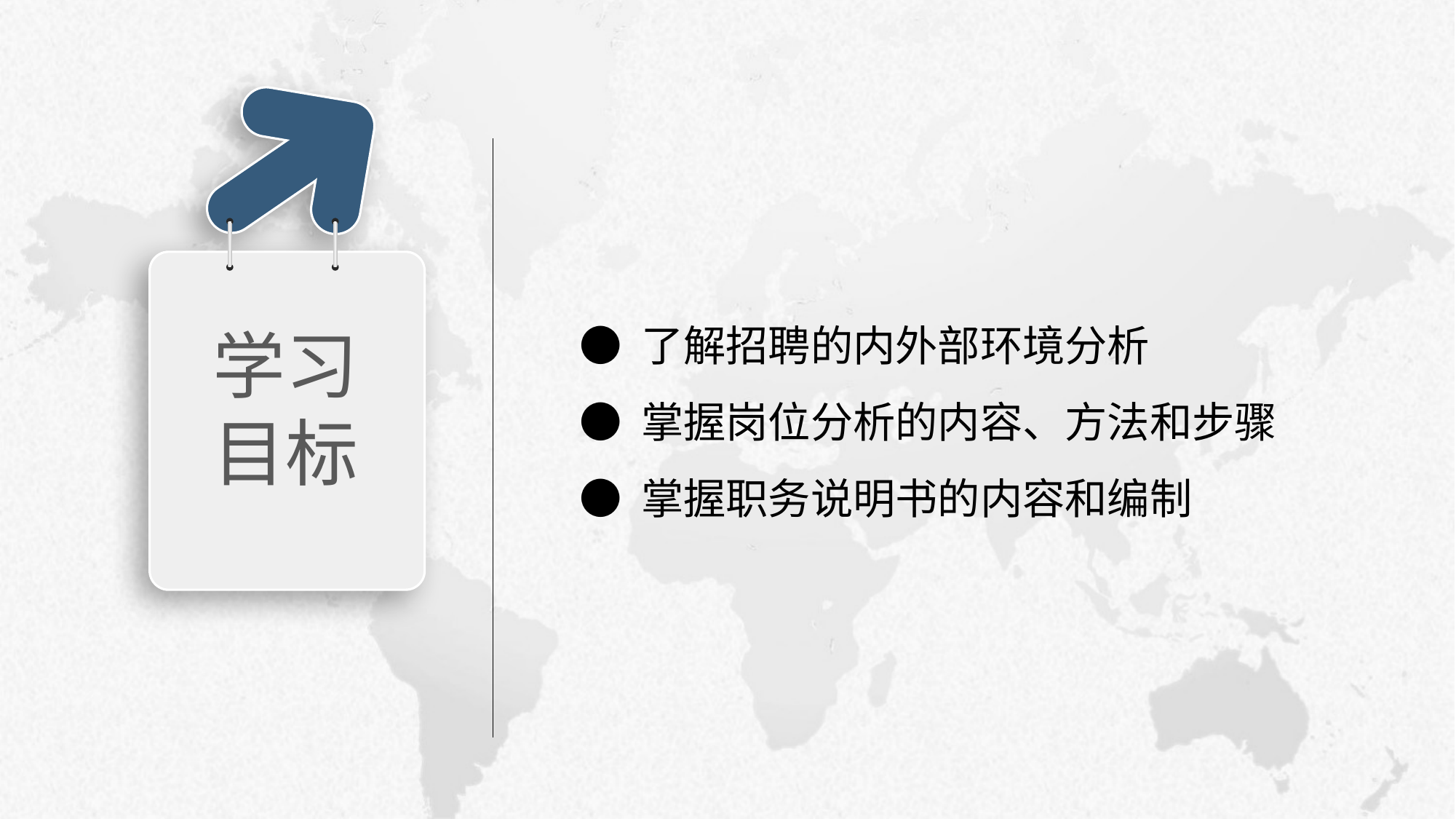

学习目标

● 了解招聘的内外部环境分析
● 掌握岗位分析的内容、方法和步骤
● 掌握职务说明书的内容和编制